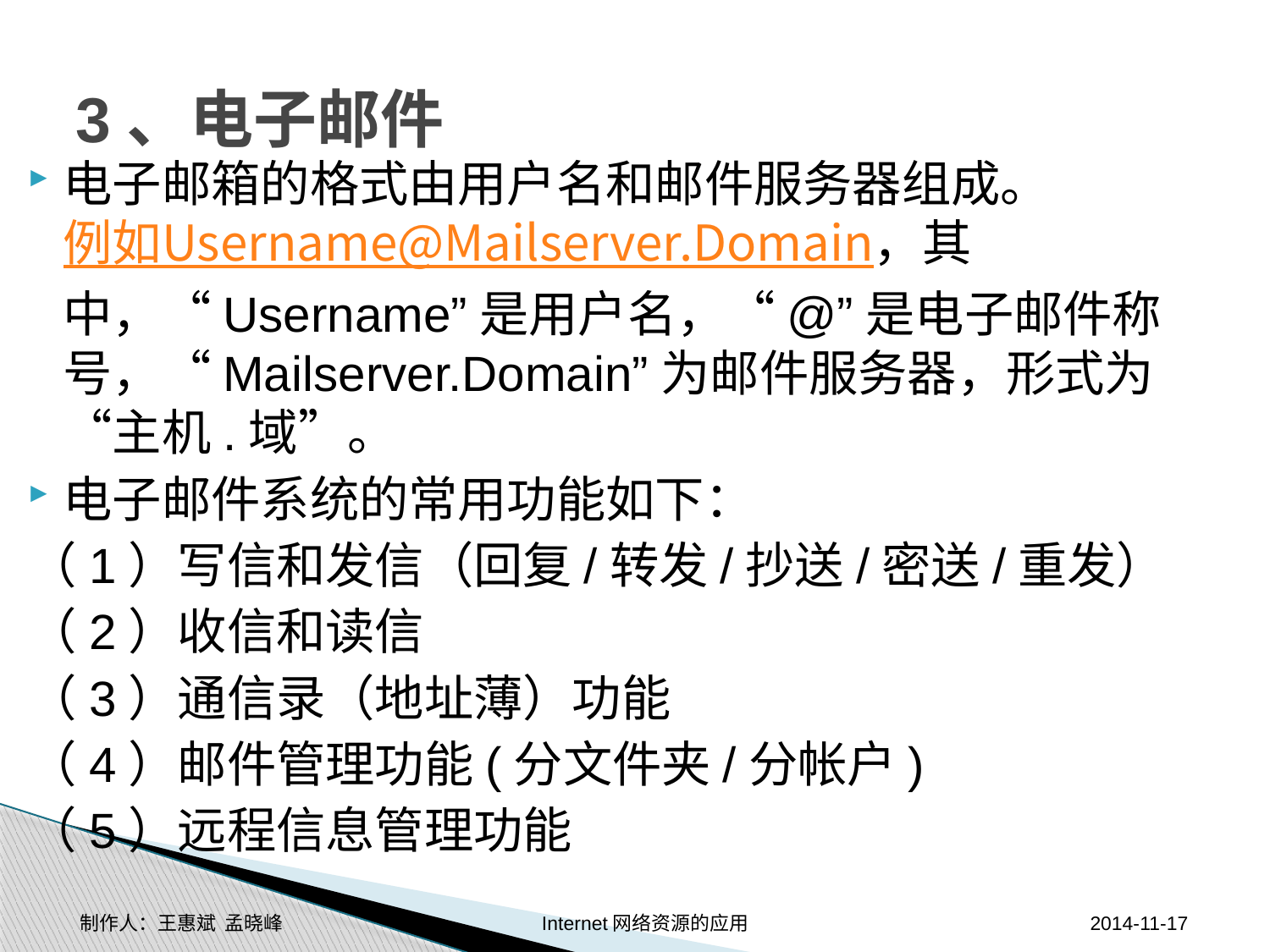

# 3、电子邮件
电子邮箱的格式由用户名和邮件服务器组成。例如Username@Mailserver.Domain，其中，“Username”是用户名，“@”是电子邮件称号，“Mailserver.Domain”为邮件服务器，形式为“主机.域”。
电子邮件系统的常用功能如下：
（1）写信和发信（回复/转发/抄送/密送/重发）
（2）收信和读信
（3）通信录（地址薄）功能
（4）邮件管理功能(分文件夹/分帐户)
（5）远程信息管理功能

制作人：王惠斌  孟晓峰                                                         Internet网络资源的应用
2014-11-17